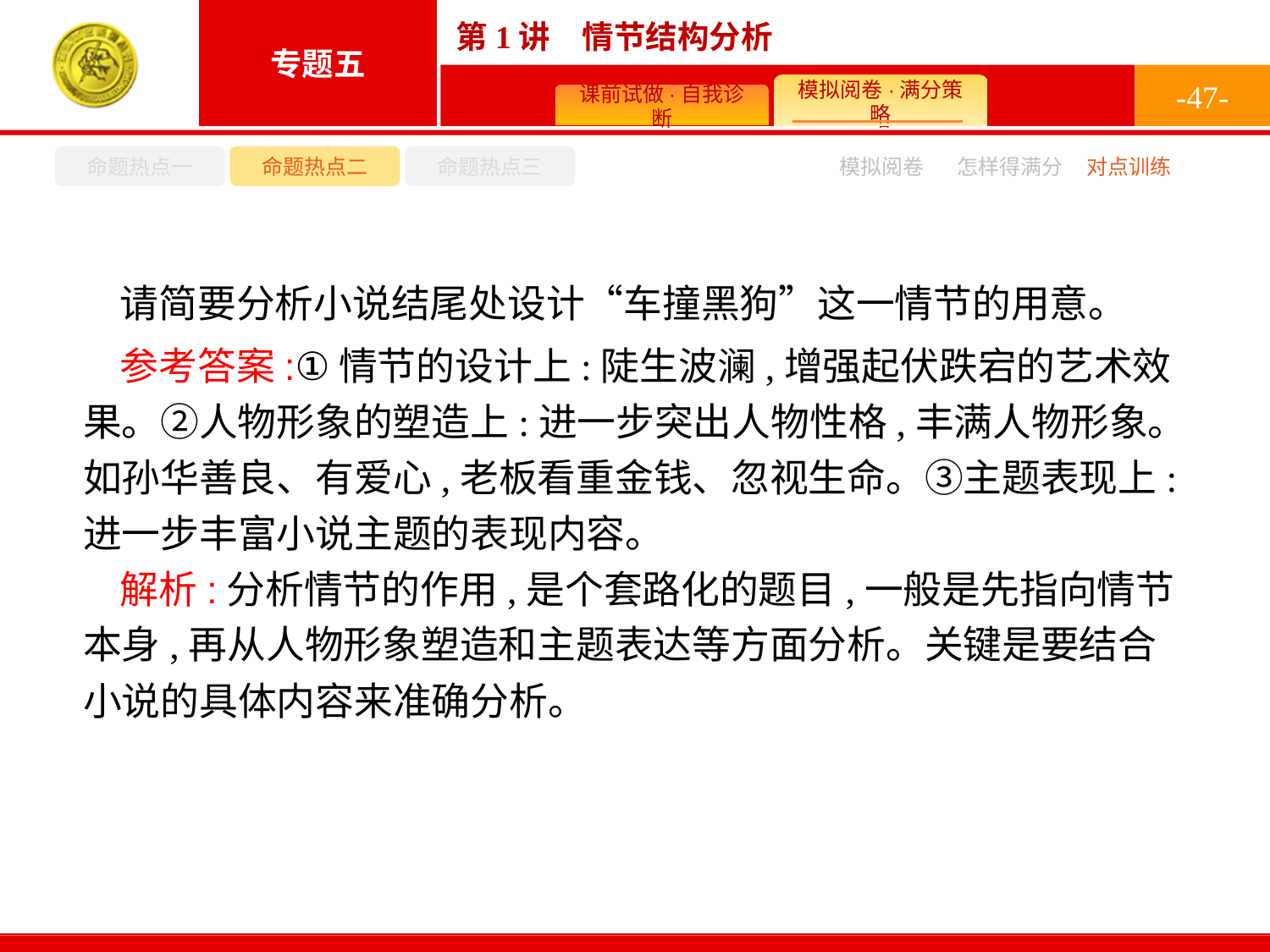

-47-
命题热点一
命题热点二
命题热点三
怎样得满分
模拟阅卷
对点训练
请简要分析小说结尾处设计“车撞黑狗”这一情节的用意。
参考答案:①情节的设计上:陡生波澜,增强起伏跌宕的艺术效果。②人物形象的塑造上:进一步突出人物性格,丰满人物形象。如孙华善良、有爱心,老板看重金钱、忽视生命。③主题表现上:进一步丰富小说主题的表现内容。
解析:分析情节的作用,是个套路化的题目,一般是先指向情节本身,再从人物形象塑造和主题表达等方面分析。关键是要结合小说的具体内容来准确分析。